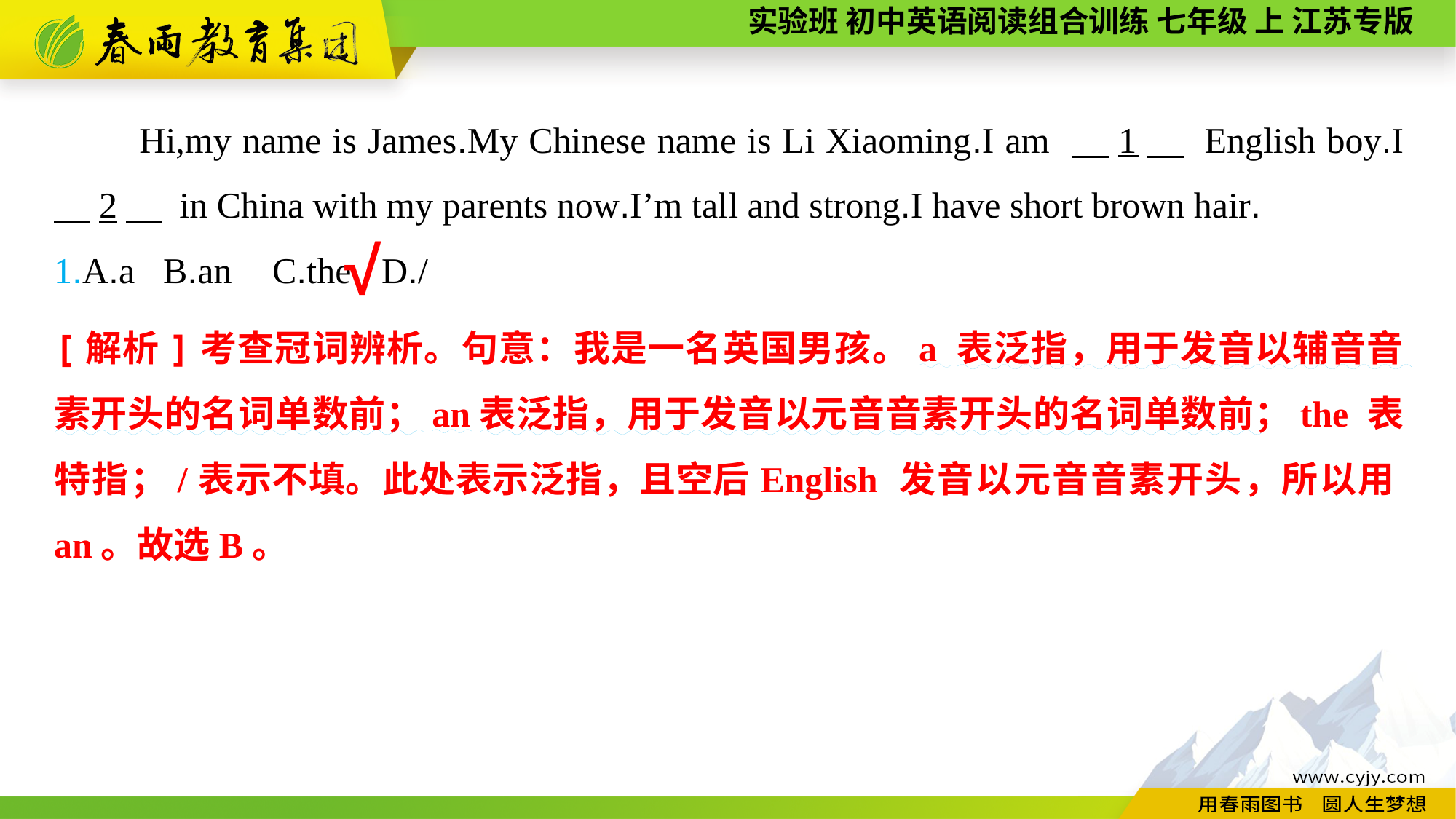

Hi,my name is James.My Chinese name is Li Xiaoming.I am 　1　 English boy.I 　2　 in China with my parents now.I’m tall and strong.I have short brown hair.
1.A.a	B.an	C.the	D./
√
[解析]考查冠词辨析。句意：我是一名英国男孩。a 表泛指，用于发音以辅音音素开头的名词单数前；an表泛指，用于发音以元音音素开头的名词单数前；the 表特指；/表示不填。此处表示泛指，且空后English 发音以元音音素开头，所以用an。故选B。